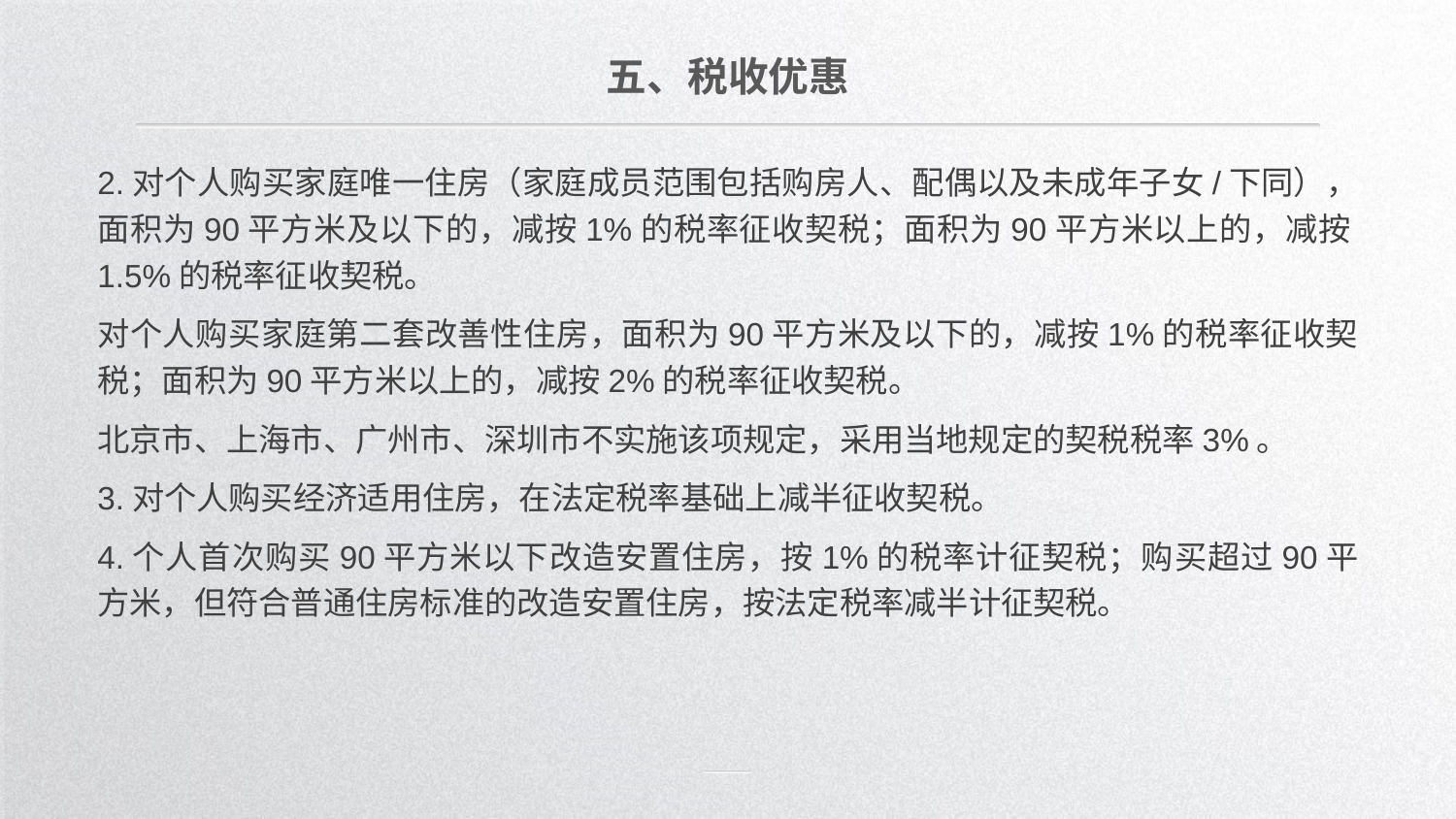

五、税收优惠
2.对个人购买家庭唯一住房（家庭成员范围包括购房人、配偶以及未成年子女/下同），面积为90平方米及以下的，减按1%的税率征收契税；面积为90平方米以上的，减按1.5%的税率征收契税。
对个人购买家庭第二套改善性住房，面积为90平方米及以下的，减按1%的税率征收契税；面积为90平方米以上的，减按2%的税率征收契税。
北京市、上海市、广州市、深圳市不实施该项规定，采用当地规定的契税税率3%。
3.对个人购买经济适用住房，在法定税率基础上减半征收契税。
4.个人首次购买90平方米以下改造安置住房，按1%的税率计征契税；购买超过90平方米，但符合普通住房标准的改造安置住房，按法定税率减半计征契税。